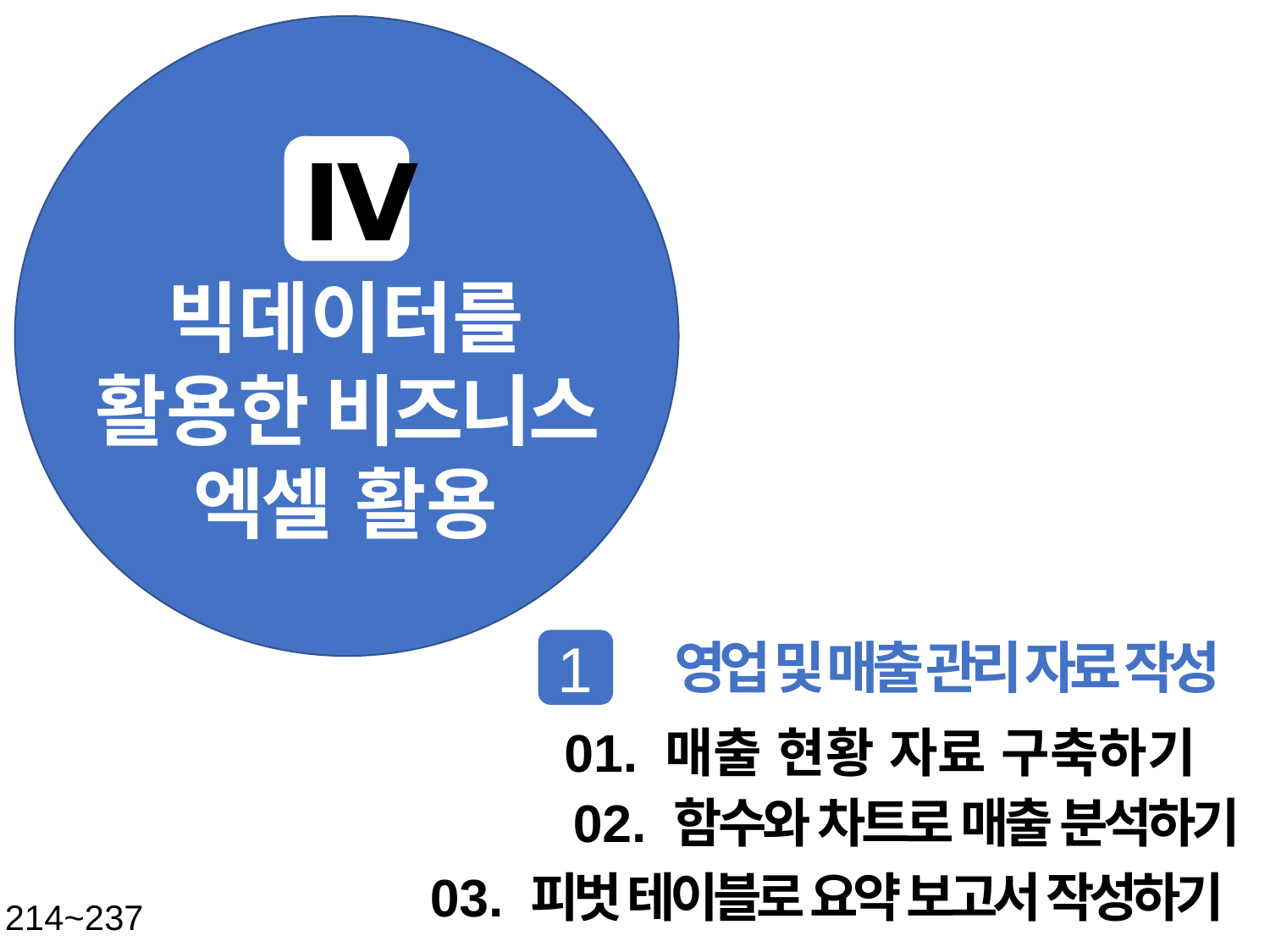

Ⅳ
빅데이터를 활용한 비즈니스 엑셀 활용
영업 및 매출 관리 자료 작성
1
01. 매출 현황 자료 구축하기
02. 함수와 차트로 매출 분석하기
03. 피벗 테이블로 요약 보고서 작성하기
P. 214~237